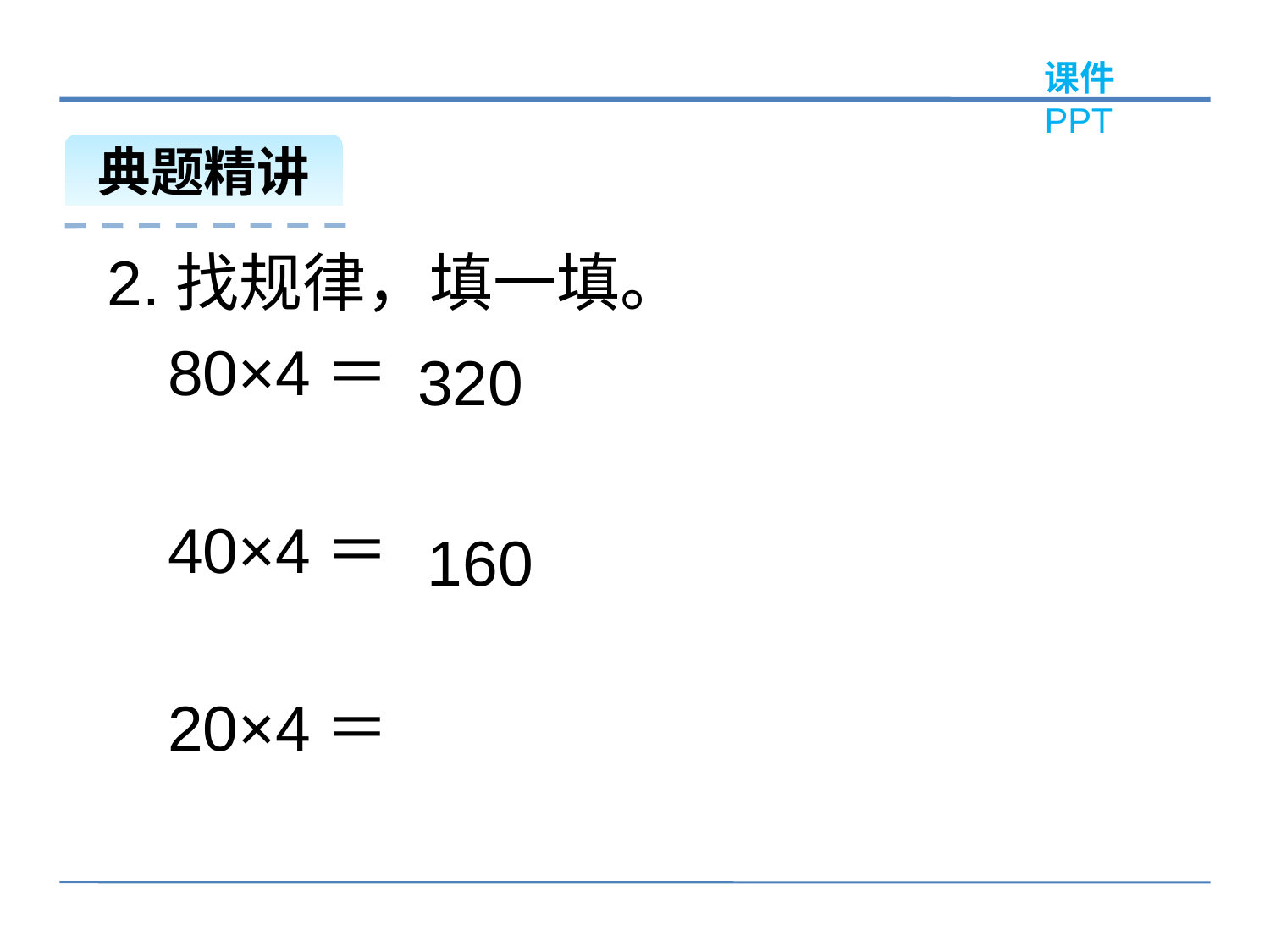

课件PPT
典题精讲

2.找规律，填一填。
80×4＝

40×4＝

20×4＝
320
160